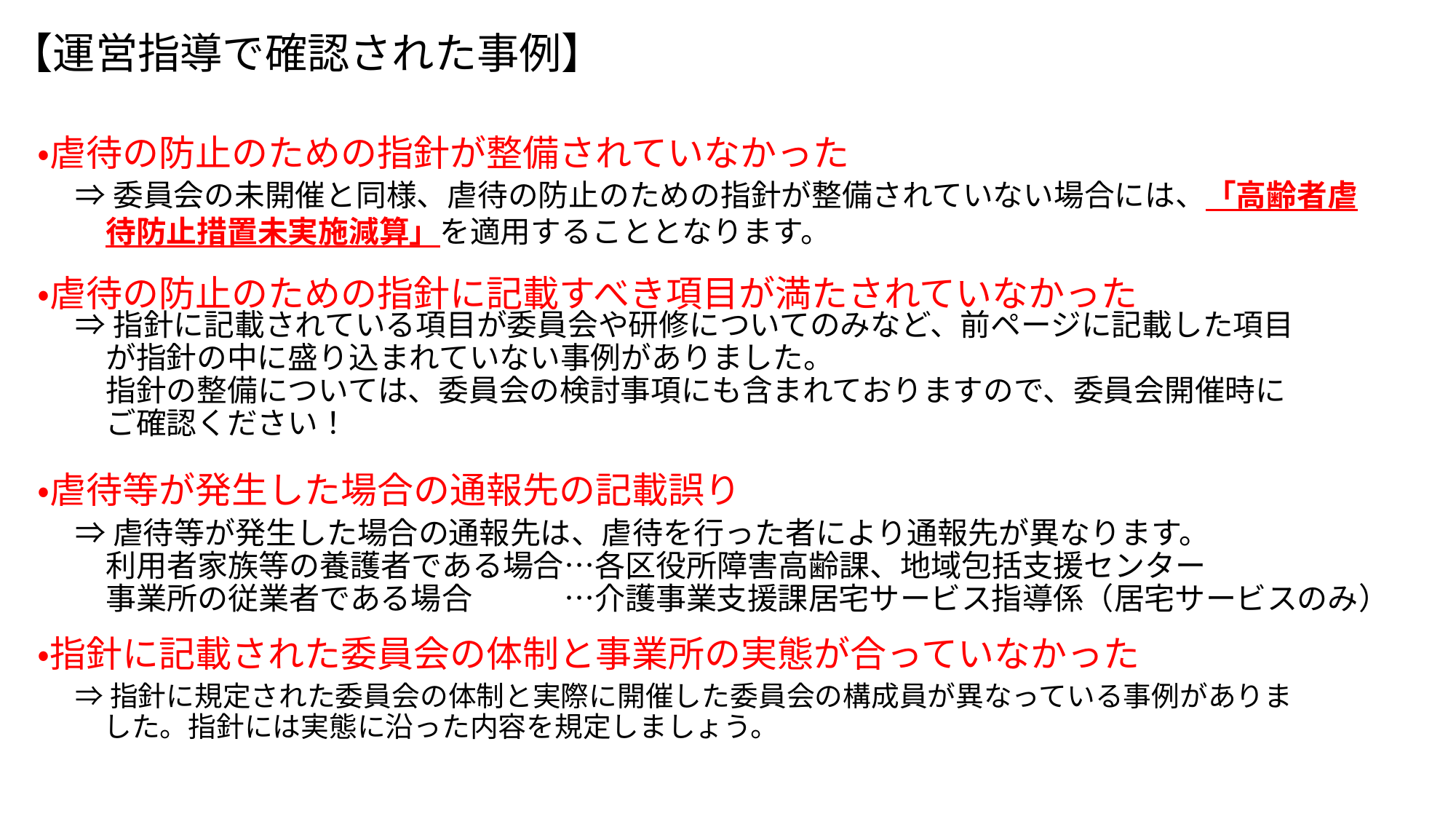

【運営指導で確認された事例】

・虐待の防止のための指針が整備されていなかった

・虐待の防止のための指針に記載すべき項目が満たされていなかった

・虐待等が発生した場合の通報先の記載誤り

・指針に記載された委員会の体制と事業所の実態が合っていなかった

⇒委員会の未開催と同様、虐待の防止のための指針が整備されていない場合には、「高齢者虐
　待防止措置未実施減算」を適用することとなります。
⇒指針に記載されている項目が委員会や研修についてのみなど、前ページに記載した項目
　が指針の中に盛り込まれていない事例がありました。
　指針の整備については、委員会の検討事項にも含まれておりますので、委員会開催時に
　ご確認ください！
⇒虐待等が発生した場合の通報先は、虐待を行った者により通報先が異なります。
　利用者家族等の養護者である場合…各区役所障害高齢課、地域包括支援センター
　事業所の従業者である場合　　　…介護事業支援課居宅サービス指導係（居宅サービスのみ）
⇒指針に規定された委員会の体制と実際に開催した委員会の構成員が異なっている事例がありま
　した。指針には実態に沿った内容を規定しましょう。